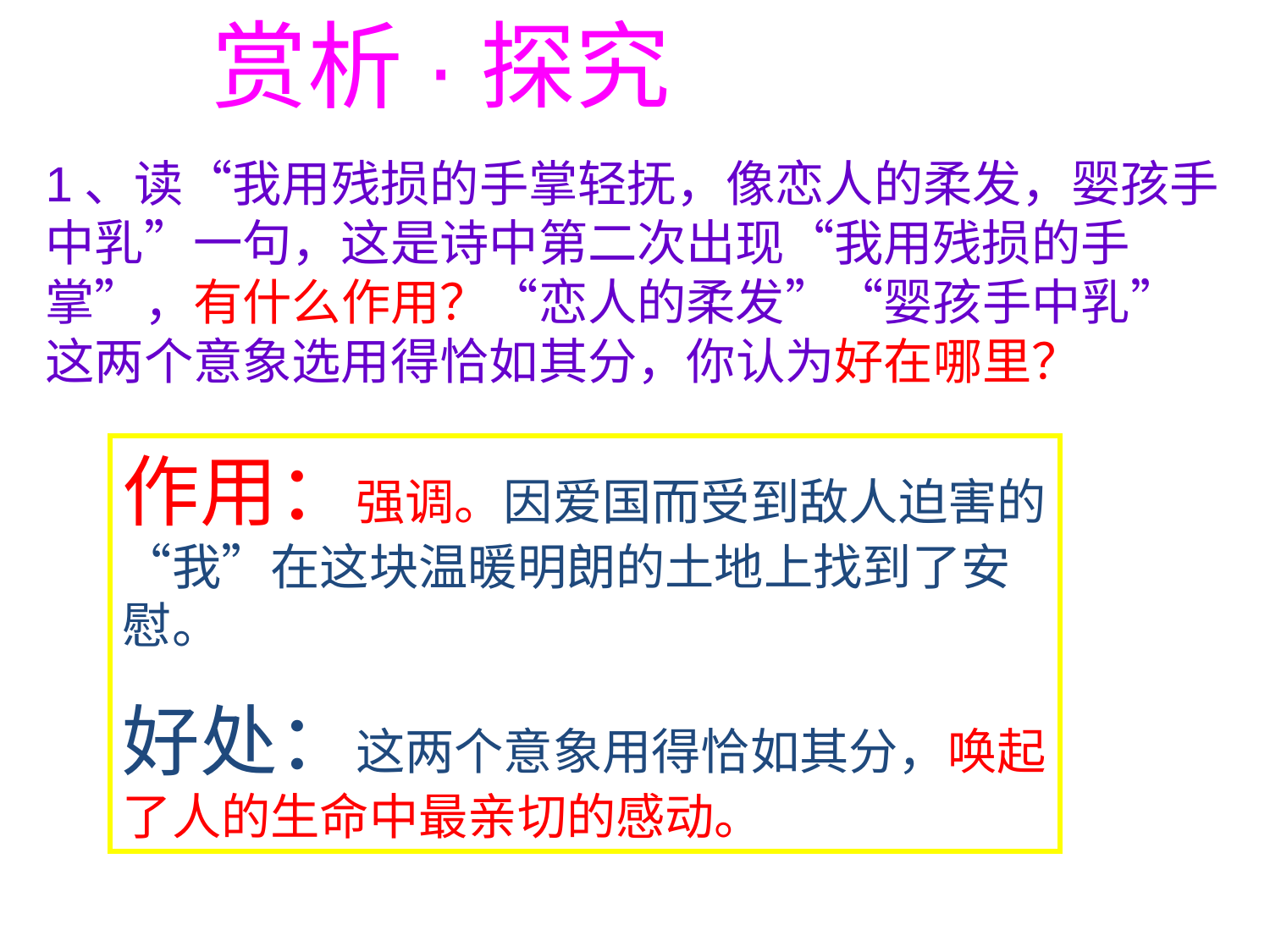

赏析·探究
1、读“我用残损的手掌轻抚，像恋人的柔发，婴孩手中乳”一句，这是诗中第二次出现“我用残损的手掌”，有什么作用？“恋人的柔发”“婴孩手中乳”这两个意象选用得恰如其分，你认为好在哪里？
作用：强调。因爱国而受到敌人迫害的“我”在这块温暖明朗的土地上找到了安慰。
好处：这两个意象用得恰如其分，唤起了人的生命中最亲切的感动。